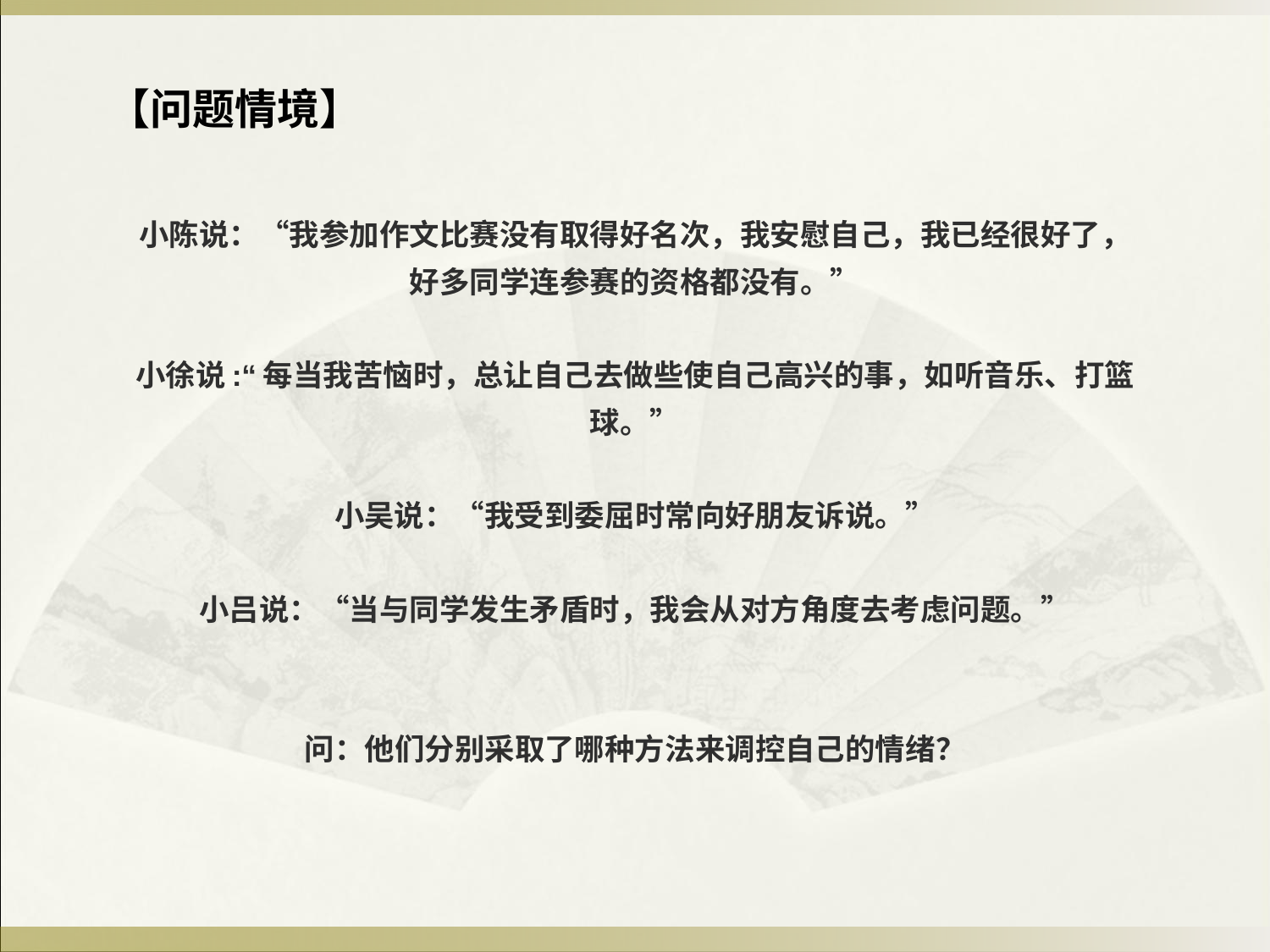

【问题情境】
小陈说：“我参加作文比赛没有取得好名次，我安慰自己，我已经很好了，好多同学连参赛的资格都没有。”
小徐说:“每当我苦恼时，总让自己去做些使自己高兴的事，如听音乐、打篮球。”
小吴说：“我受到委屈时常向好朋友诉说。”
小吕说：“当与同学发生矛盾时，我会从对方角度去考虑问题。”
问：他们分别采取了哪种方法来调控自己的情绪？